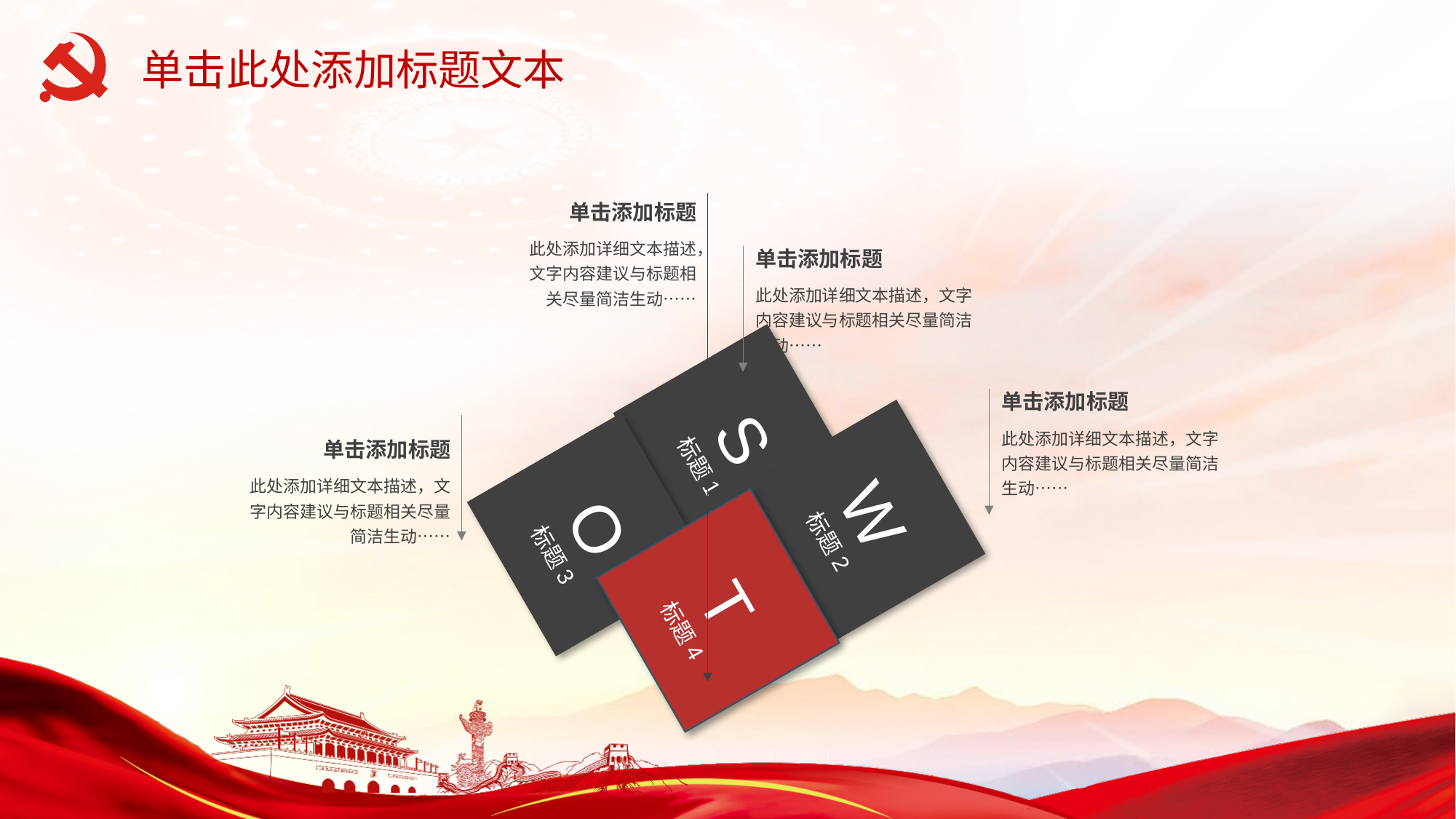

单击此处添加标题文本
单击添加标题
此处添加详细文本描述，文字内容建议与标题相关尽量简洁生动……
单击添加标题
此处添加详细文本描述，文字内容建议与标题相关尽量简洁生动……
S
标题1
单击添加标题
此处添加详细文本描述，文字内容建议与标题相关尽量简洁生动……
单击添加标题
此处添加详细文本描述，文字内容建议与标题相关尽量简洁生动……
W
标题2
O
标题3
T
标题4